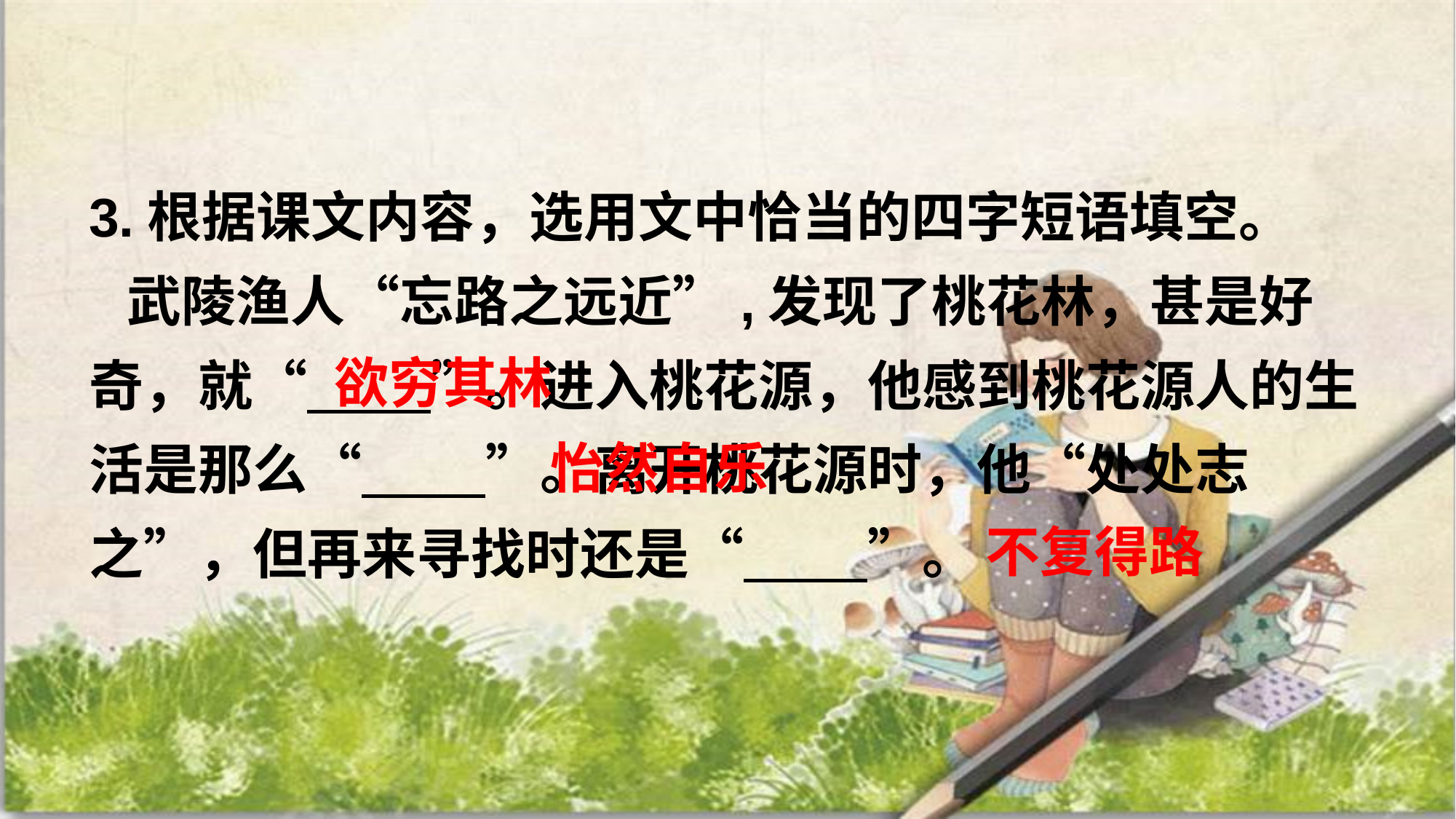

3.根据课文内容，选用文中恰当的四字短语填空。
  武陵渔人“忘路之远近”,发现了桃花林，甚是好奇，就“          ”。进入桃花源，他感到桃花源人的生活是那么“          ”。离开桃花源时，他“处处志之”，但再来寻找时还是“          ”。

欲穷其林
怡然自乐
不复得路